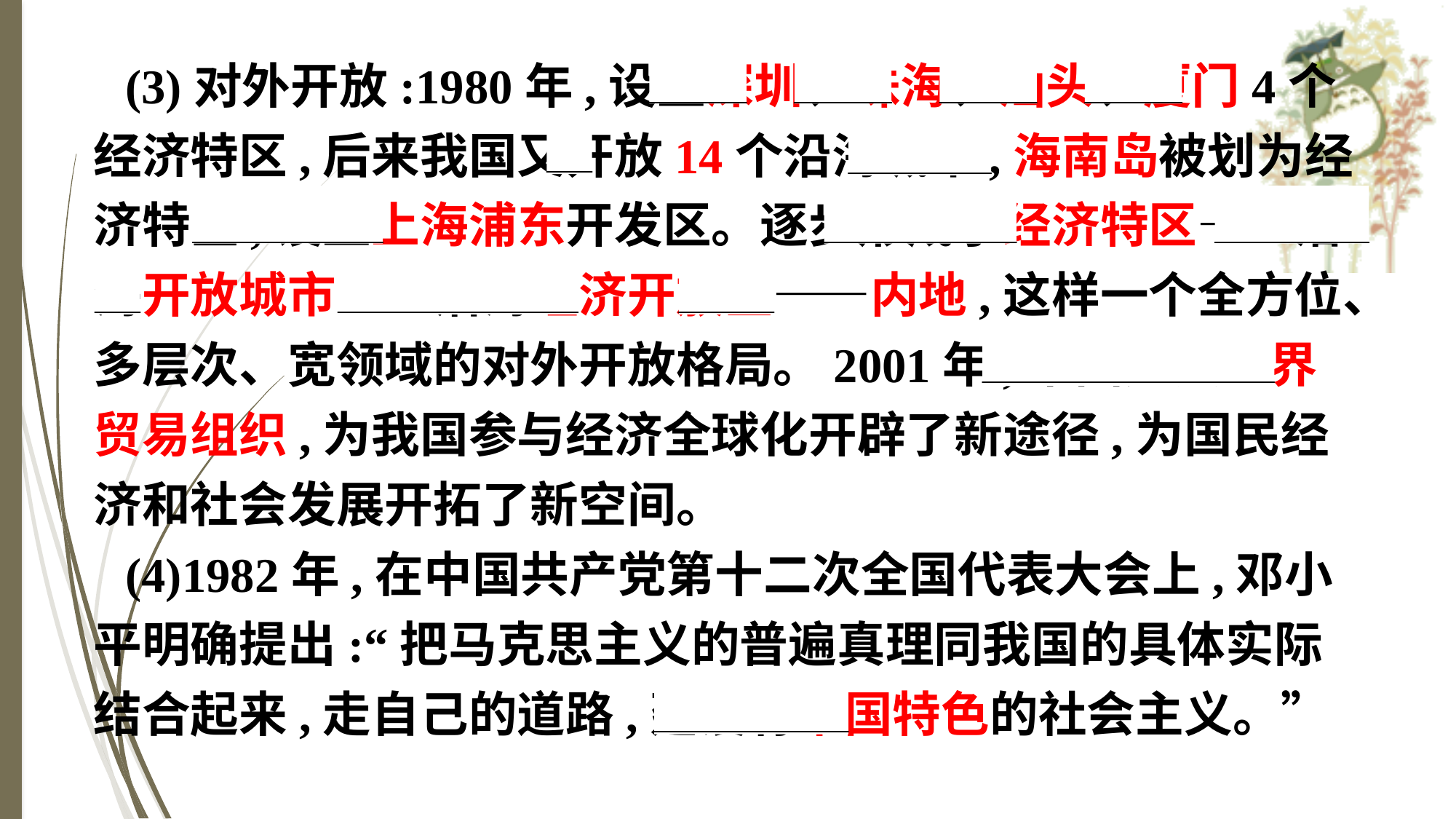

(3)对外开放:1980年,设立深圳、珠海、汕头、厦门4个经济特区,后来我国又开放14个沿海城市,海南岛被划为经济特区,设立上海浦东开发区。逐步形成了经济特区——沿海开放城市——沿海经济开放区——内地,这样一个全方位、多层次、宽领域的对外开放格局。2001年,中国加入世界贸易组织,为我国参与经济全球化开辟了新途径,为国民经济和社会发展开拓了新空间。
(4)1982年,在中国共产党第十二次全国代表大会上,邓小平明确提出:“把马克思主义的普遍真理同我国的具体实际结合起来,走自己的道路,建设有中国特色的社会主义。”